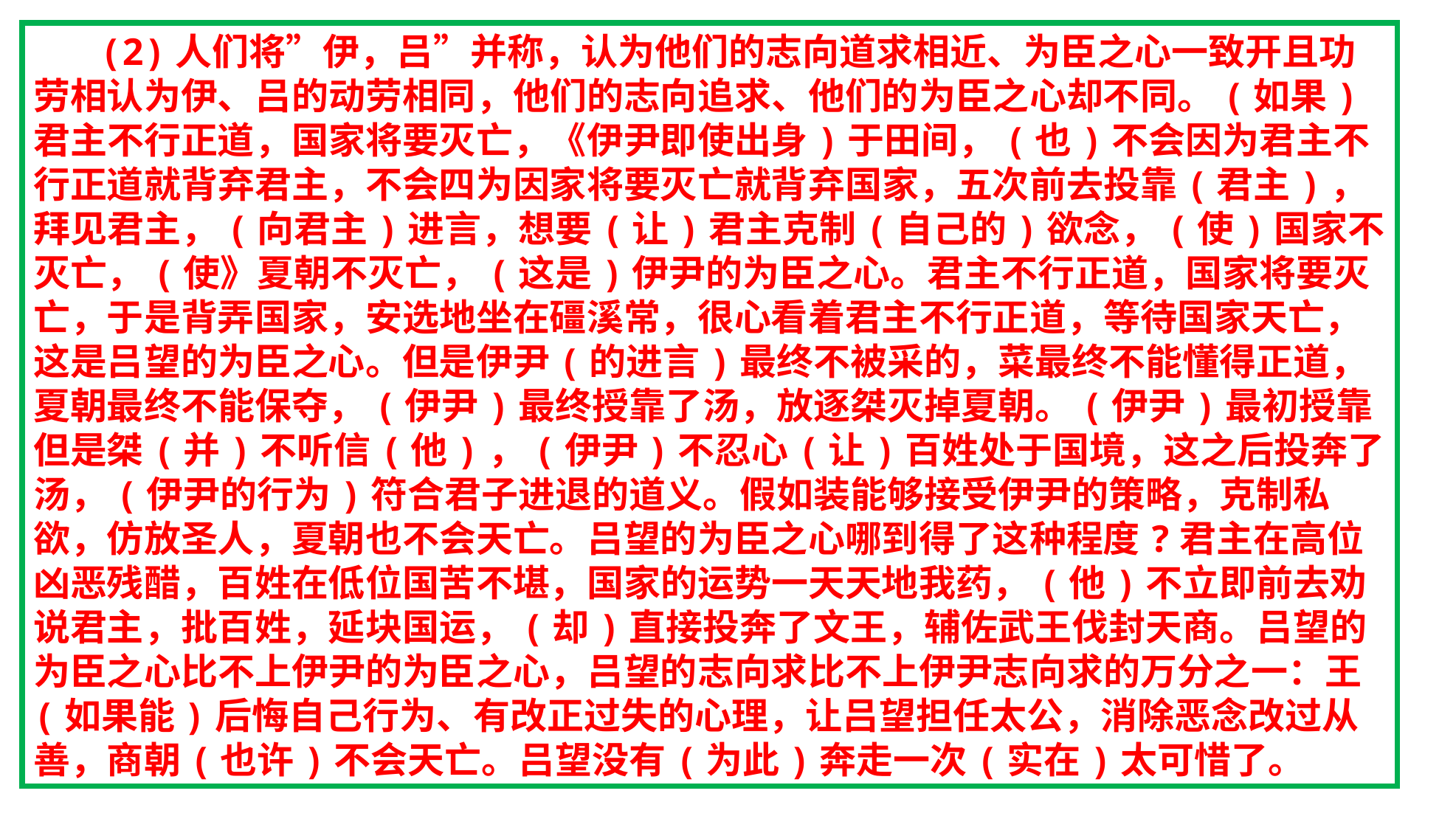

(2)人们将”伊，吕”并称，认为他们的志向道求相近、为臣之心一致开且功劳相认为伊、吕的动劳相同，他们的志向追求、他们的为臣之心却不同。(如果)君主不行正道，国家将要灭亡，《伊尹即使出身)于田间，(也)不会因为君主不行正道就背弃君主，不会四为因家将要灭亡就背弃国家，五次前去投靠(君主)，拜见君主，(向君主)进言，想要(让)君主克制(自己的)欲念，(使)国家不灭亡，(使》夏朝不灭亡，(这是)伊尹的为臣之心。君主不行正道，国家将要灭亡，于是背弄国家，安选地坐在礓溪常，很心看着君主不行正道，等待国家天亡，这是吕望的为臣之心。但是伊尹(的进言)最终不被采的，菜最终不能懂得正道，夏朝最终不能保夺，(伊尹)最终授靠了汤，放逐桀灭掉夏朝。(伊尹)最初授靠但是桀(并)不听信(他)，(伊尹)不忍心(让)百姓处于国境，这之后投奔了汤，(伊尹的行为)符合君子进退的道义。假如装能够接受伊尹的策略，克制私欲，仿放圣人，夏朝也不会天亡。吕望的为臣之心哪到得了这种程度?君主在高位凶恶残醋，百姓在低位国苦不堪，国家的运势一天天地我药，(他)不立即前去劝说君主，批百姓，延块国运，(却)直接投奔了文王，辅佐武王伐封天商。吕望的为臣之心比不上伊尹的为臣之心，吕望的志向求比不上伊尹志向求的万分之一：王(如果能)后悔自己行为、有改正过失的心理，让吕望担任太公，消除恶念改过从善，商朝(也许)不会天亡。吕望没有(为此)奔走一次(实在)太可惜了。